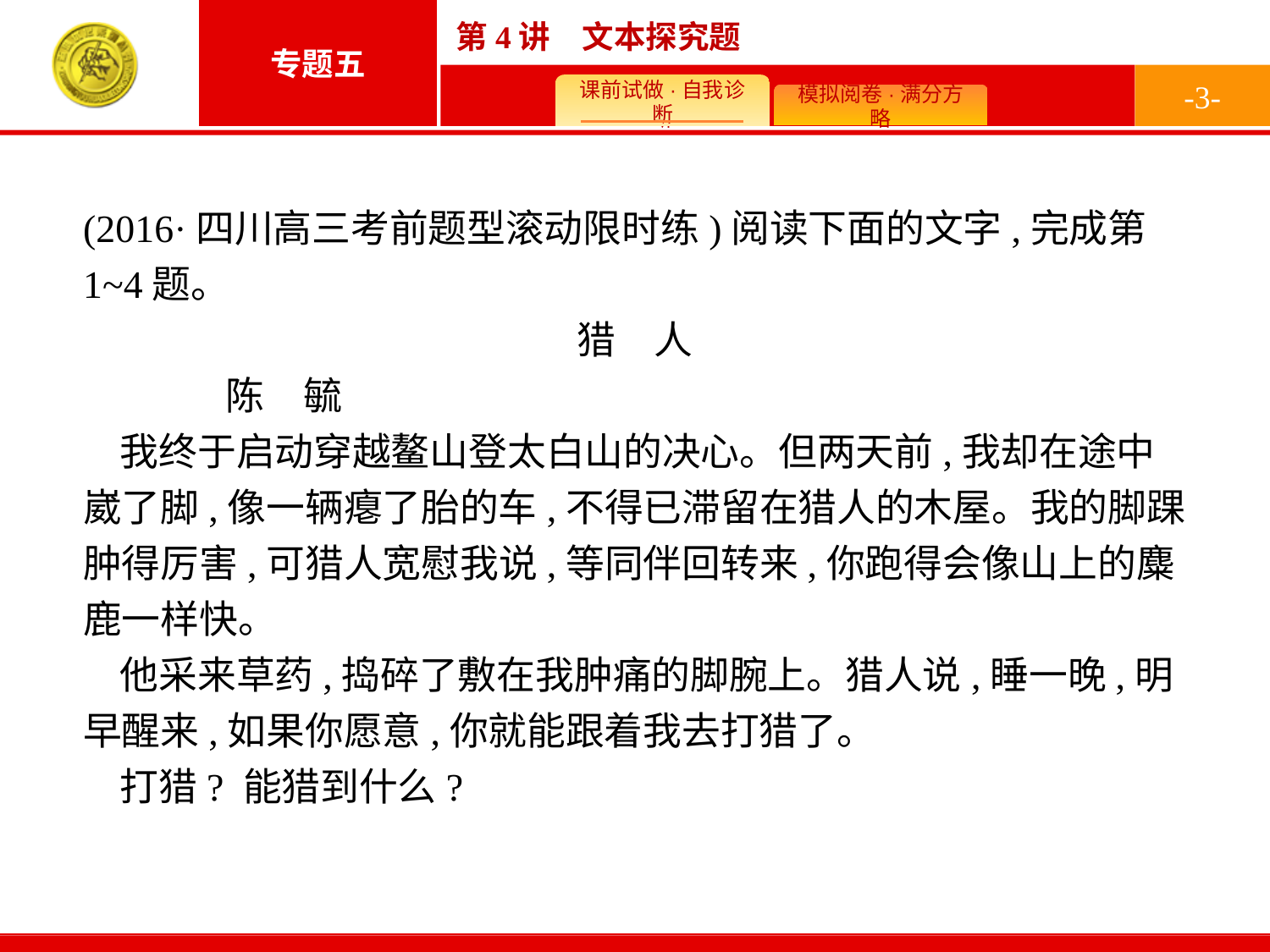

-3-
(2016·四川高三考前题型滚动限时练)阅读下面的文字,完成第1~4题。
猎　人
	陈　毓
我终于启动穿越鳌山登太白山的决心。但两天前,我却在途中崴了脚,像一辆瘪了胎的车,不得已滞留在猎人的木屋。我的脚踝肿得厉害,可猎人宽慰我说,等同伴回转来,你跑得会像山上的麋鹿一样快。
他采来草药,捣碎了敷在我肿痛的脚腕上。猎人说,睡一晚,明早醒来,如果你愿意,你就能跟着我去打猎了。
打猎? 能猎到什么?